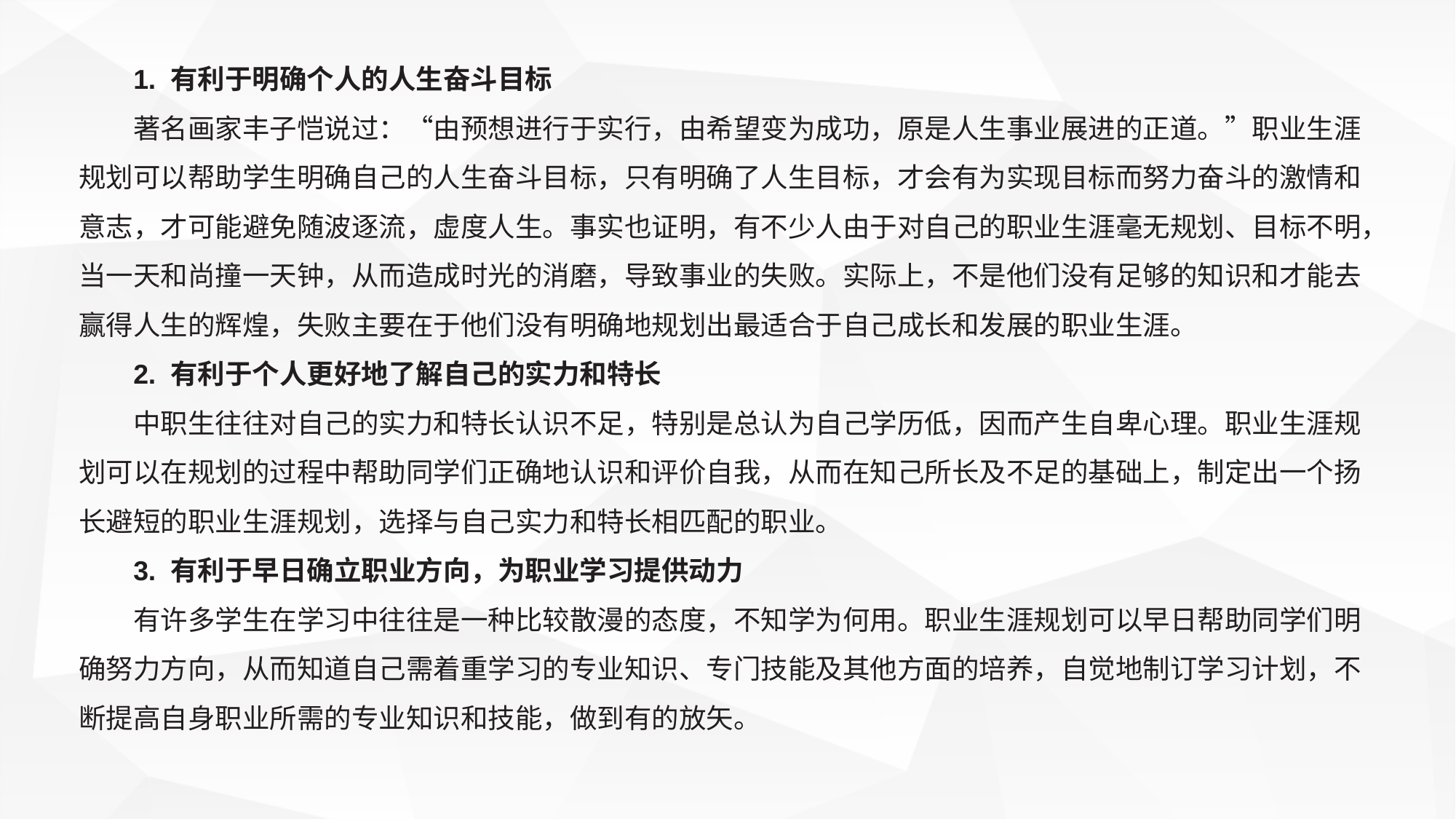

1. 有利于明确个人的人生奋斗目标
著名画家丰子恺说过：“由预想进行于实行，由希望变为成功，原是人生事业展进的正道。”职业生涯规划可以帮助学生明确自己的人生奋斗目标，只有明确了人生目标，才会有为实现目标而努力奋斗的激情和意志，才可能避免随波逐流，虚度人生。事实也证明，有不少人由于对自己的职业生涯毫无规划、目标不明，当一天和尚撞一天钟，从而造成时光的消磨，导致事业的失败。实际上，不是他们没有足够的知识和才能去赢得人生的辉煌，失败主要在于他们没有明确地规划出最适合于自己成长和发展的职业生涯。
2. 有利于个人更好地了解自己的实力和特长
中职生往往对自己的实力和特长认识不足，特别是总认为自己学历低，因而产生自卑心理。职业生涯规划可以在规划的过程中帮助同学们正确地认识和评价自我，从而在知己所长及不足的基础上，制定出一个扬长避短的职业生涯规划，选择与自己实力和特长相匹配的职业。
3. 有利于早日确立职业方向，为职业学习提供动力
有许多学生在学习中往往是一种比较散漫的态度，不知学为何用。职业生涯规划可以早日帮助同学们明确努力方向，从而知道自己需着重学习的专业知识、专门技能及其他方面的培养，自觉地制订学习计划，不断提高自身职业所需的专业知识和技能，做到有的放矢。